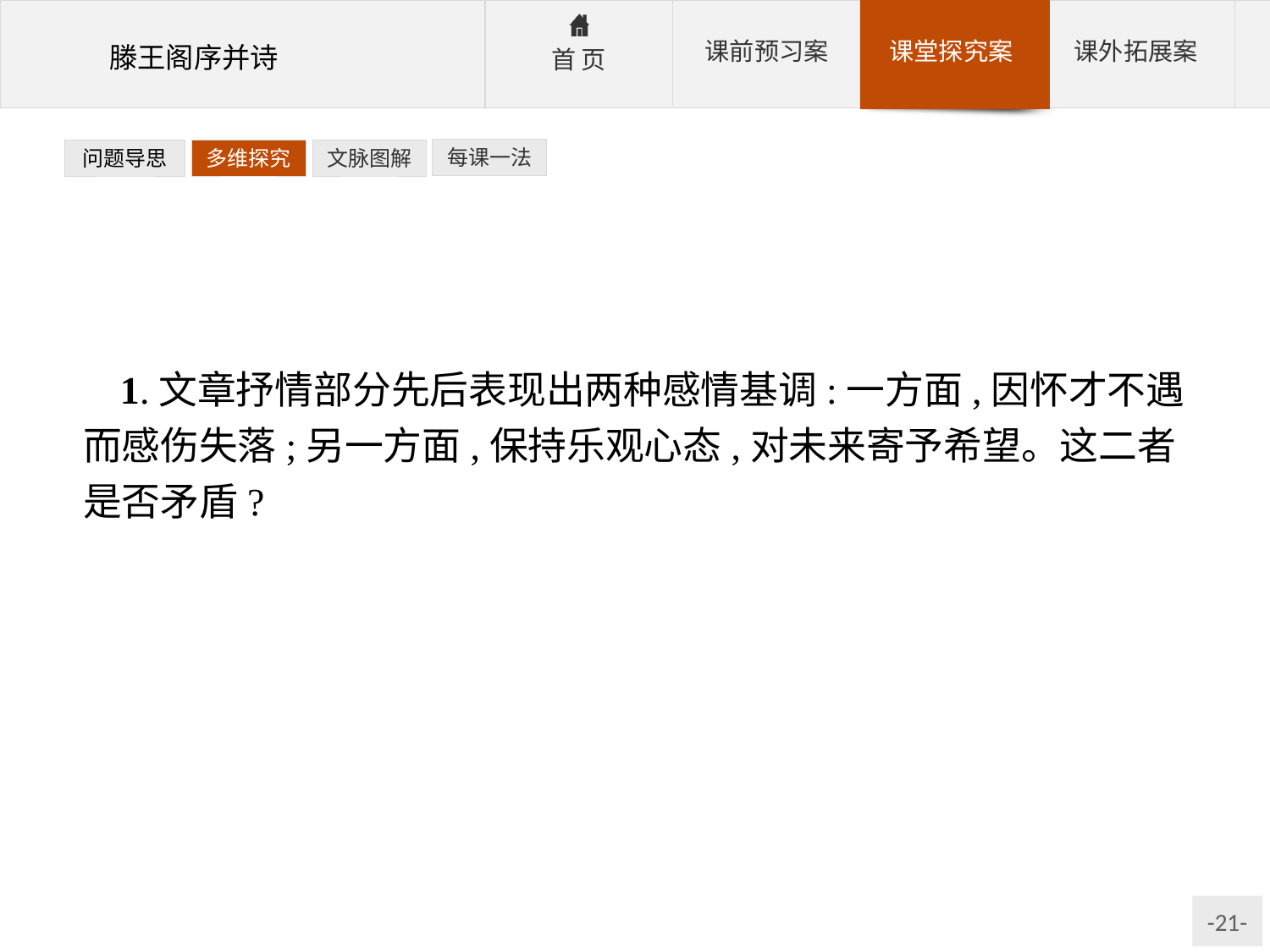

每课一法
问题导思
多维探究
文脉图解
1.文章抒情部分先后表现出两种感情基调:一方面,因怀才不遇而感伤失落;另一方面,保持乐观心态,对未来寄予希望。这二者是否矛盾?
提示:本题重在分析作者产生两种不同情感的原因,注意要结合作者的身世经历及当时的背景客观分析。